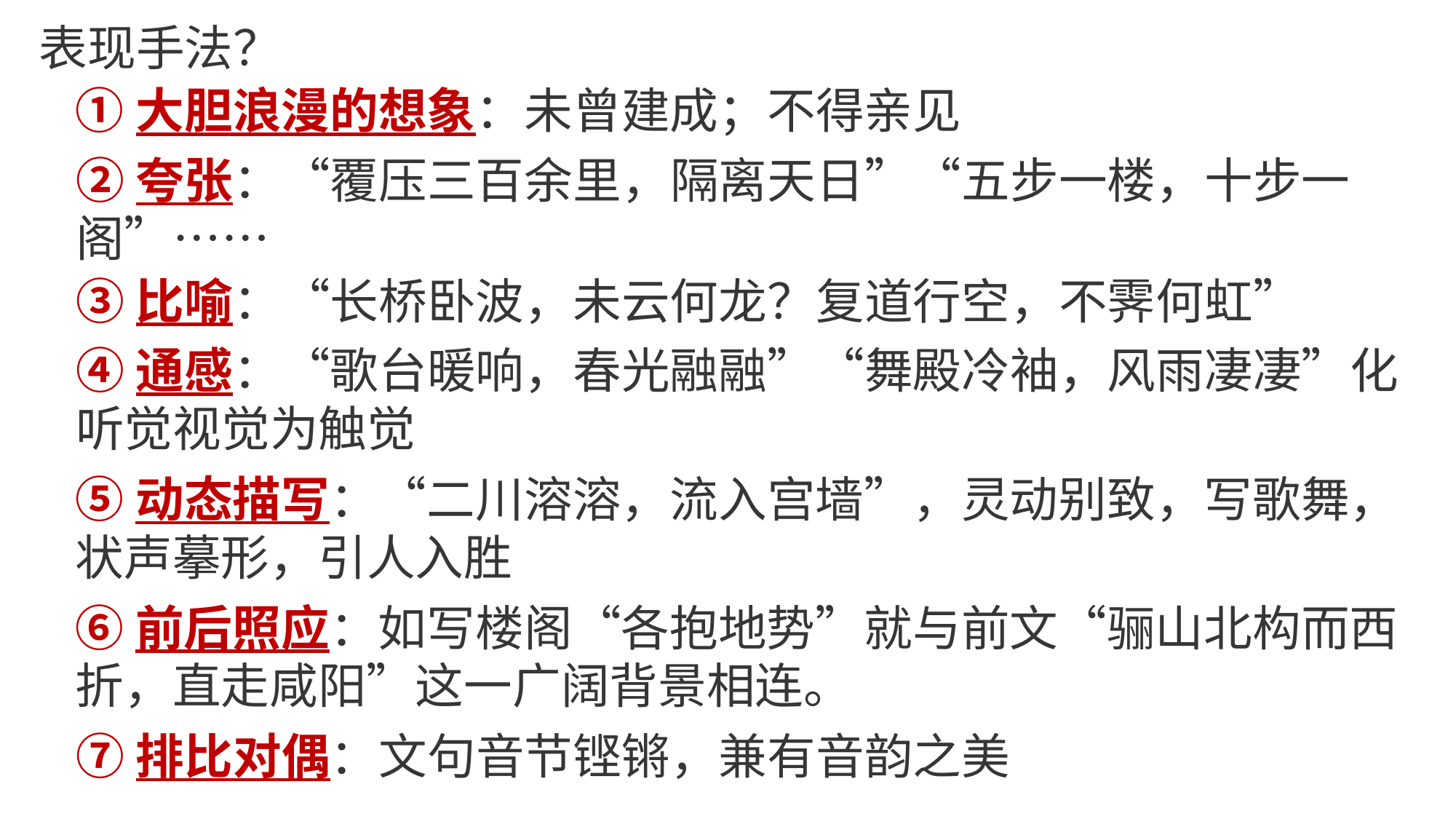

表现手法？
①大胆浪漫的想象：未曾建成；不得亲见
②夸张：“覆压三百余里，隔离天日”“五步一楼，十步一阁”……
③比喻：“长桥卧波，未云何龙？复道行空，不霁何虹”
④通感：“歌台暖响，春光融融”“舞殿冷袖，风雨凄凄”化听觉视觉为触觉
⑤动态描写：“二川溶溶，流入宫墙”，灵动别致，写歌舞，状声摹形，引人入胜
⑥前后照应：如写楼阁“各抱地势”就与前文“骊山北构而西折，直走咸阳”这一广阔背景相连。
⑦排比对偶：文句音节铿锵，兼有音韵之美